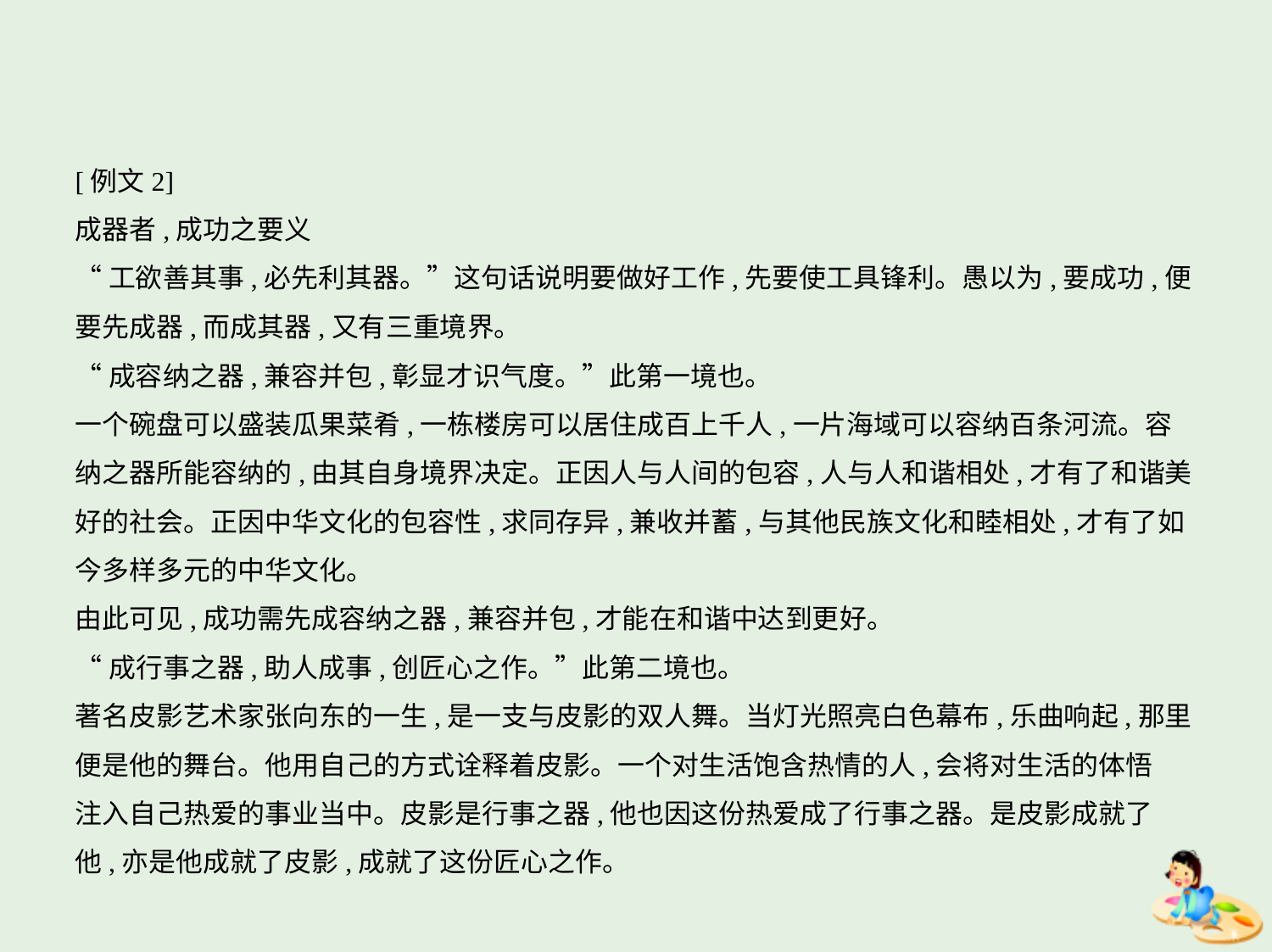

[例文2]
成器者,成功之要义
“工欲善其事,必先利其器。”这句话说明要做好工作,先要使工具锋利。愚以为,要成功,便
要先成器,而成其器,又有三重境界。
“成容纳之器,兼容并包,彰显才识气度。”此第一境也。
一个碗盘可以盛装瓜果菜肴,一栋楼房可以居住成百上千人,一片海域可以容纳百条河流。容
纳之器所能容纳的,由其自身境界决定。正因人与人间的包容,人与人和谐相处,才有了和谐美
好的社会。正因中华文化的包容性,求同存异,兼收并蓄,与其他民族文化和睦相处,才有了如
今多样多元的中华文化。
由此可见,成功需先成容纳之器,兼容并包,才能在和谐中达到更好。
“成行事之器,助人成事,创匠心之作。”此第二境也。
著名皮影艺术家张向东的一生,是一支与皮影的双人舞。当灯光照亮白色幕布,乐曲响起,那里
便是他的舞台。他用自己的方式诠释着皮影。一个对生活饱含热情的人,会将对生活的体悟
注入自己热爱的事业当中。皮影是行事之器,他也因这份热爱成了行事之器。是皮影成就了
他,亦是他成就了皮影,成就了这份匠心之作。